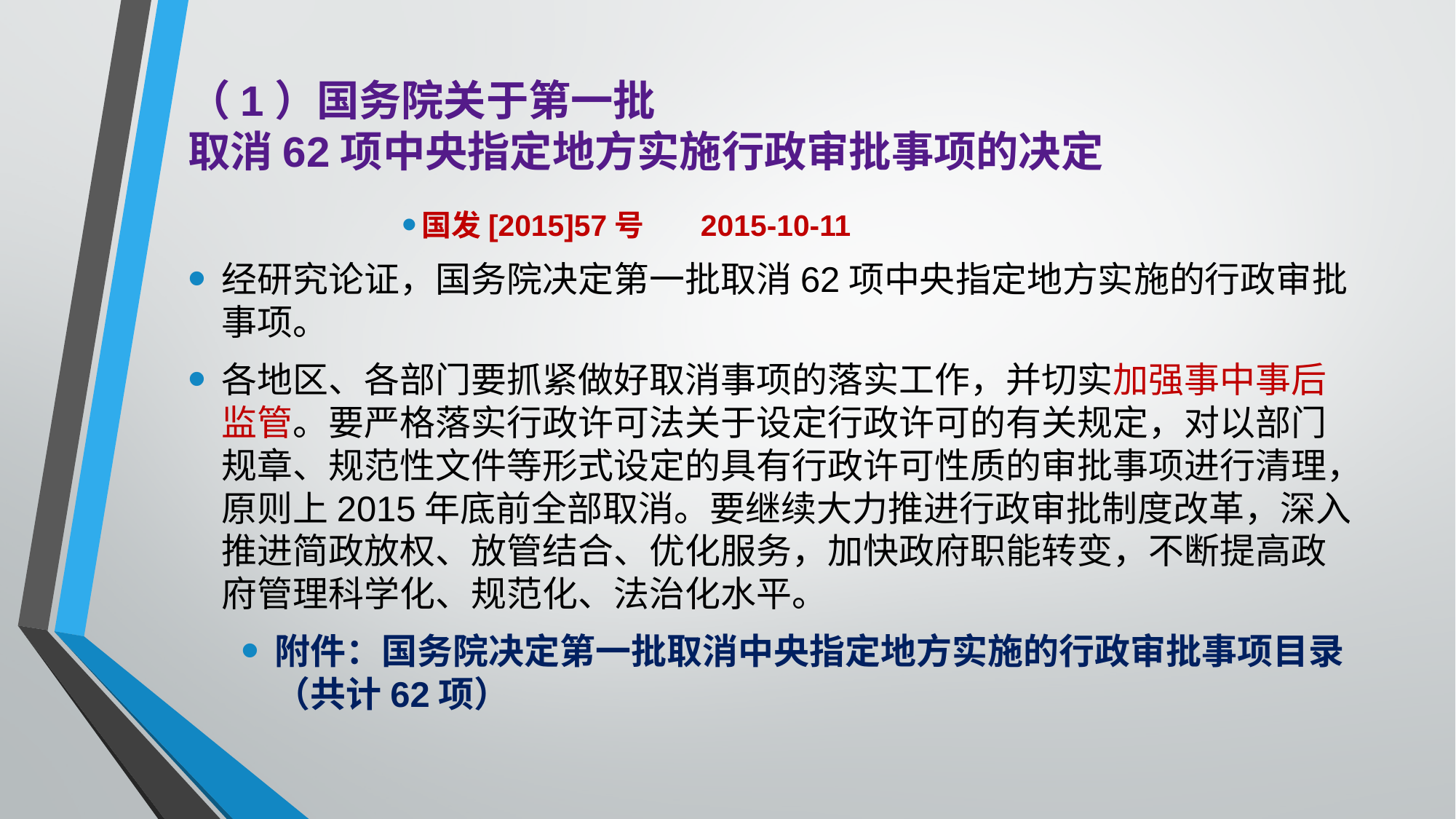

# （1）国务院关于第一批 取消62项中央指定地方实施行政审批事项的决定
国发[2015]57号   　2015-10-11
经研究论证，国务院决定第一批取消62项中央指定地方实施的行政审批事项。
各地区、各部门要抓紧做好取消事项的落实工作，并切实加强事中事后监管。要严格落实行政许可法关于设定行政许可的有关规定，对以部门规章、规范性文件等形式设定的具有行政许可性质的审批事项进行清理，原则上2015年底前全部取消。要继续大力推进行政审批制度改革，深入推进简政放权、放管结合、优化服务，加快政府职能转变，不断提高政府管理科学化、规范化、法治化水平。
附件：国务院决定第一批取消中央指定地方实施的行政审批事项目录（共计62项）